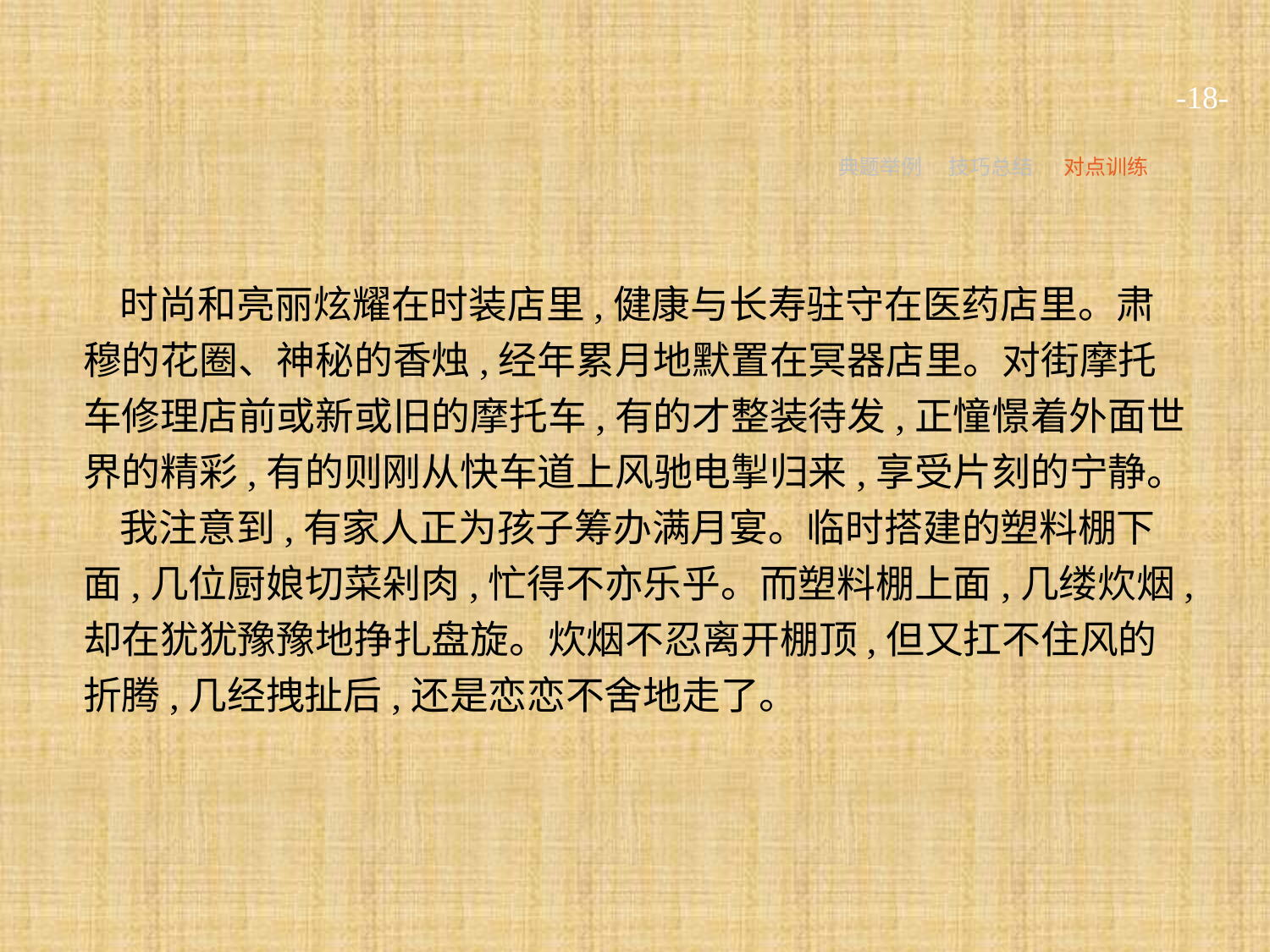

-18-
典题举例
技巧总结
对点训练
时尚和亮丽炫耀在时装店里,健康与长寿驻守在医药店里。肃穆的花圈、神秘的香烛,经年累月地默置在冥器店里。对街摩托车修理店前或新或旧的摩托车,有的才整装待发,正憧憬着外面世界的精彩,有的则刚从快车道上风驰电掣归来,享受片刻的宁静。
我注意到,有家人正为孩子筹办满月宴。临时搭建的塑料棚下面,几位厨娘切菜剁肉,忙得不亦乐乎。而塑料棚上面,几缕炊烟,却在犹犹豫豫地挣扎盘旋。炊烟不忍离开棚顶,但又扛不住风的折腾,几经拽扯后,还是恋恋不舍地走了。